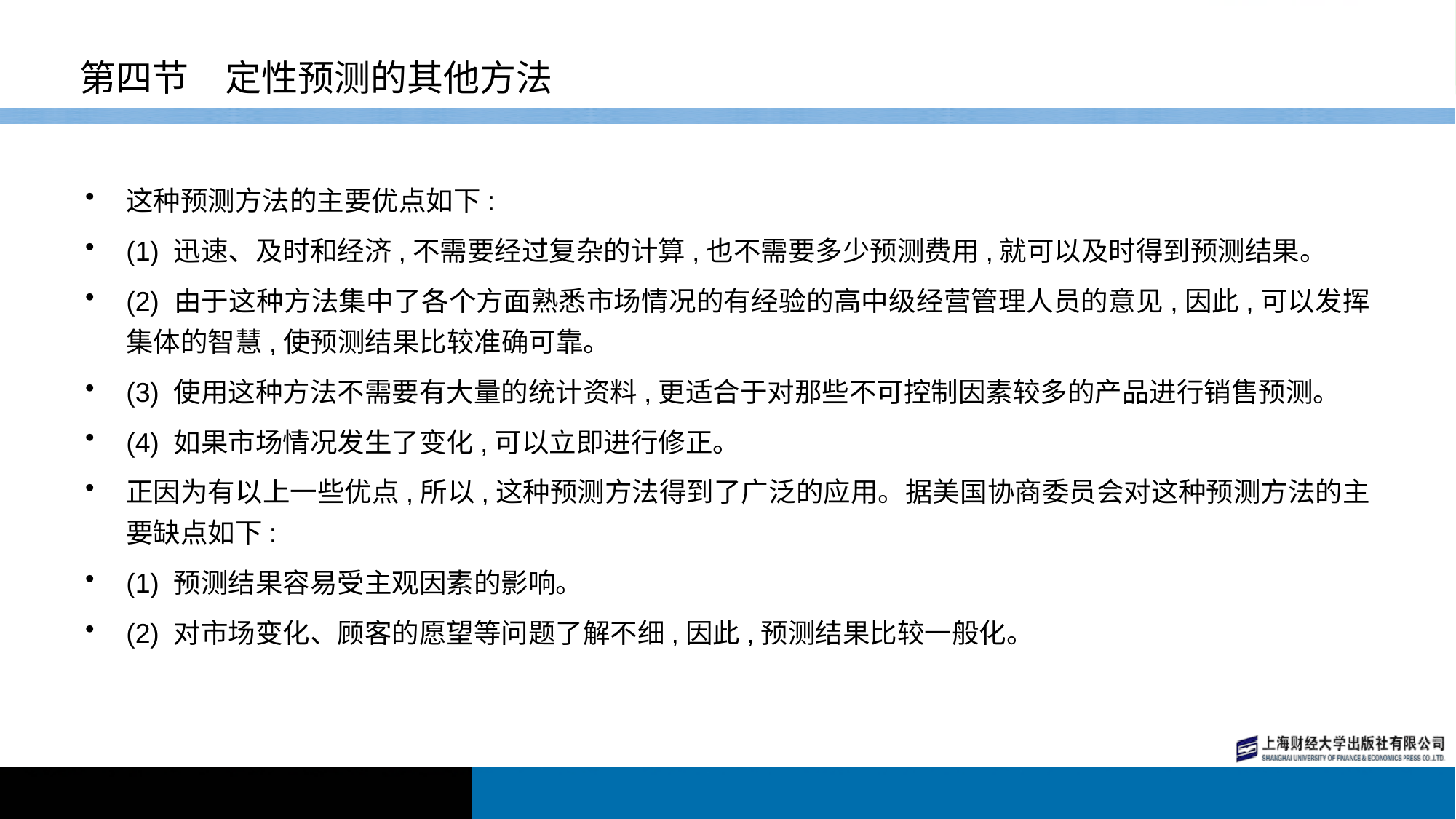

# 第四节　定性预测的其他方法
这种预测方法的主要优点如下:
(1) 迅速、及时和经济,不需要经过复杂的计算,也不需要多少预测费用,就可以及时得到预测结果。
(2) 由于这种方法集中了各个方面熟悉市场情况的有经验的高中级经营管理人员的意见,因此,可以发挥集体的智慧,使预测结果比较准确可靠。
(3) 使用这种方法不需要有大量的统计资料,更适合于对那些不可控制因素较多的产品进行销售预测。
(4) 如果市场情况发生了变化,可以立即进行修正。
正因为有以上一些优点,所以,这种预测方法得到了广泛的应用。据美国协商委员会对这种预测方法的主要缺点如下:
(1) 预测结果容易受主观因素的影响。
(2) 对市场变化、顾客的愿望等问题了解不细,因此,预测结果比较一般化。
15